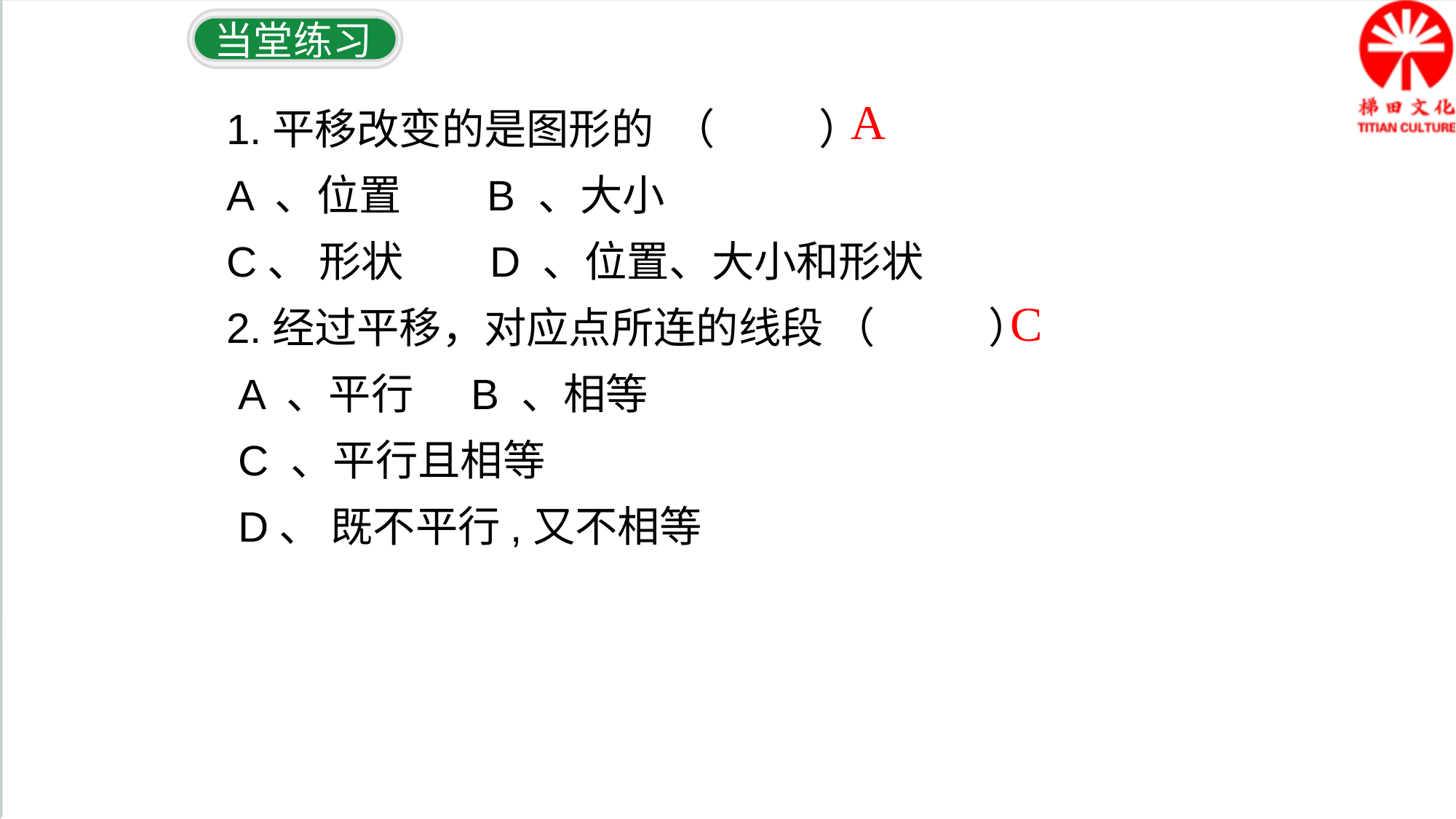

当堂练习
A
1.平移改变的是图形的  （           ）
A 、位置        B 、大小
C、 形状        D 、位置、大小和形状
2.经过平移，对应点所连的线段 （            ）
 A 、平行     B 、相等
 C 、平行且相等
 D、 既不平行,又不相等

C